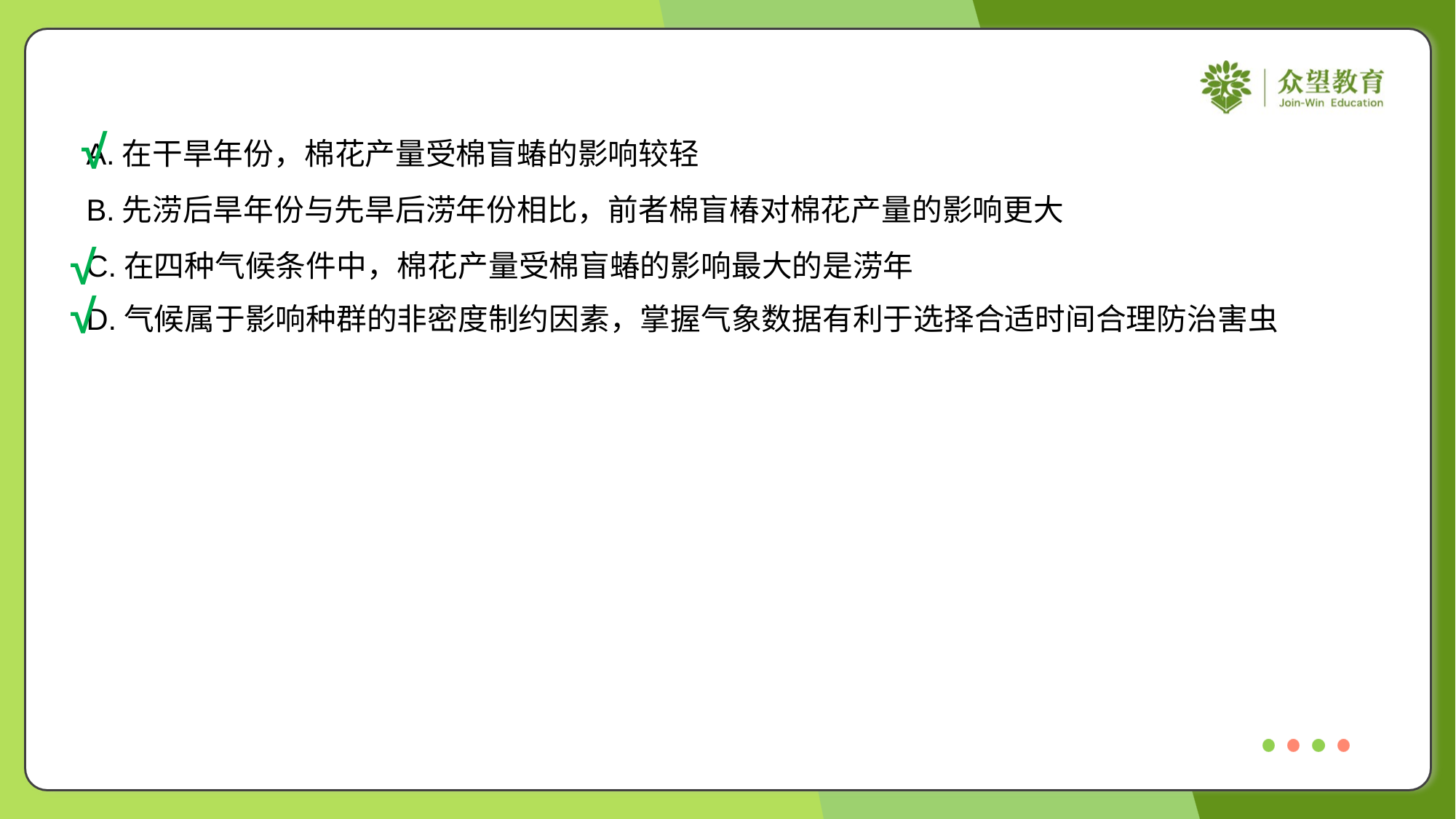

A.在干旱年份，棉花产量受棉盲蝽的影响较轻
B.先涝后旱年份与先旱后涝年份相比，前者棉盲椿对棉花产量的影响更大
C.在四种气候条件中，棉花产量受棉盲蝽的影响最大的是涝年
D.气候属于影响种群的非密度制约因素，掌握气象数据有利于选择合适时间合理防治害虫
√
√
√